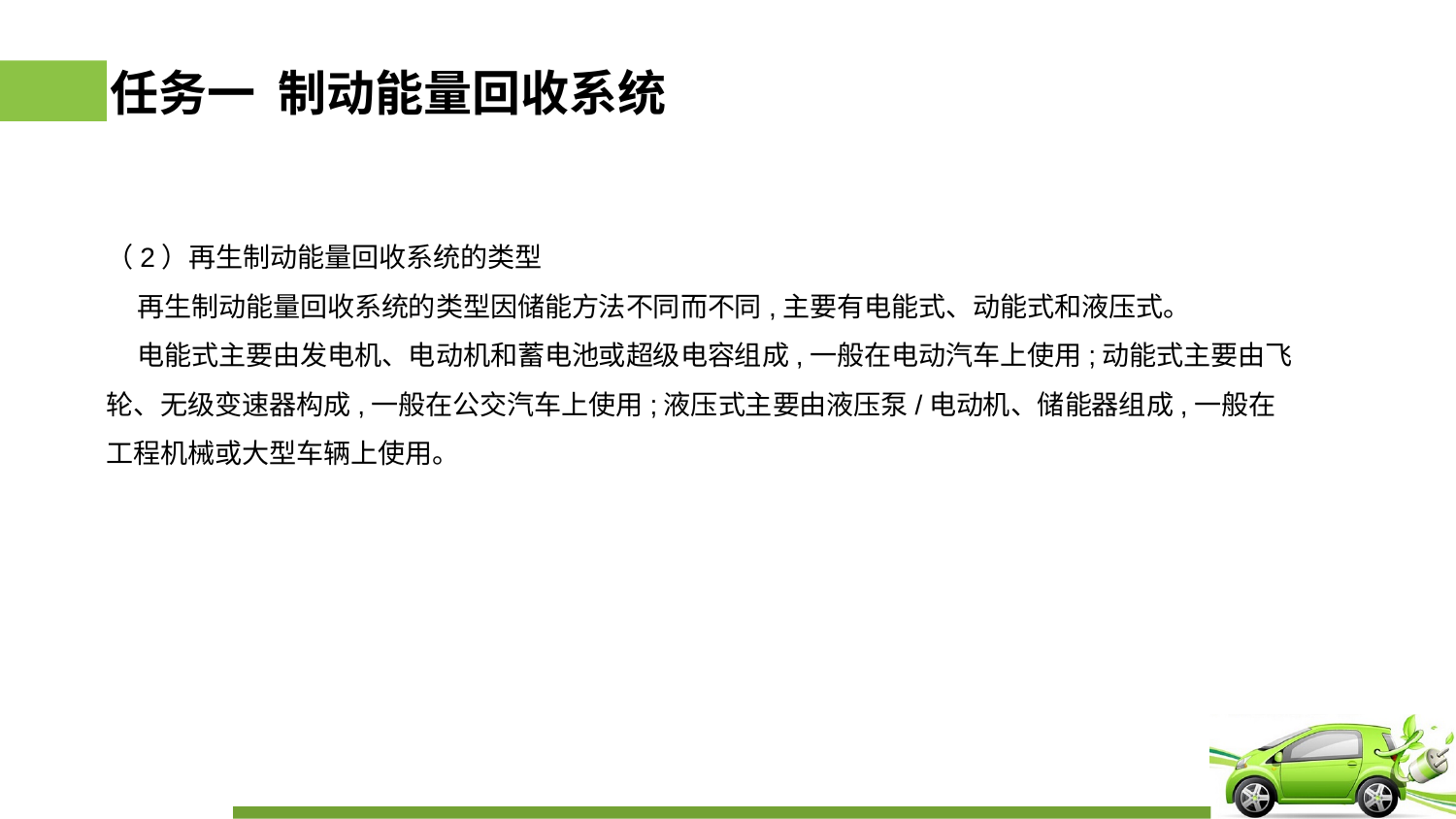

# 任务一  制动能量回收系统
（2）再生制动能量回收系统的类型
    再生制动能量回收系统的类型因储能方法不同而不同,主要有电能式、动能式和液压式。
    电能式主要由发电机、电动机和蓄电池或超级电容组成,一般在电动汽车上使用;动能式主要由飞轮、无级变速器构成,一般在公交汽车上使用;液压式主要由液压泵/电动机、储能器组成,一般在工程机械或大型车辆上使用。